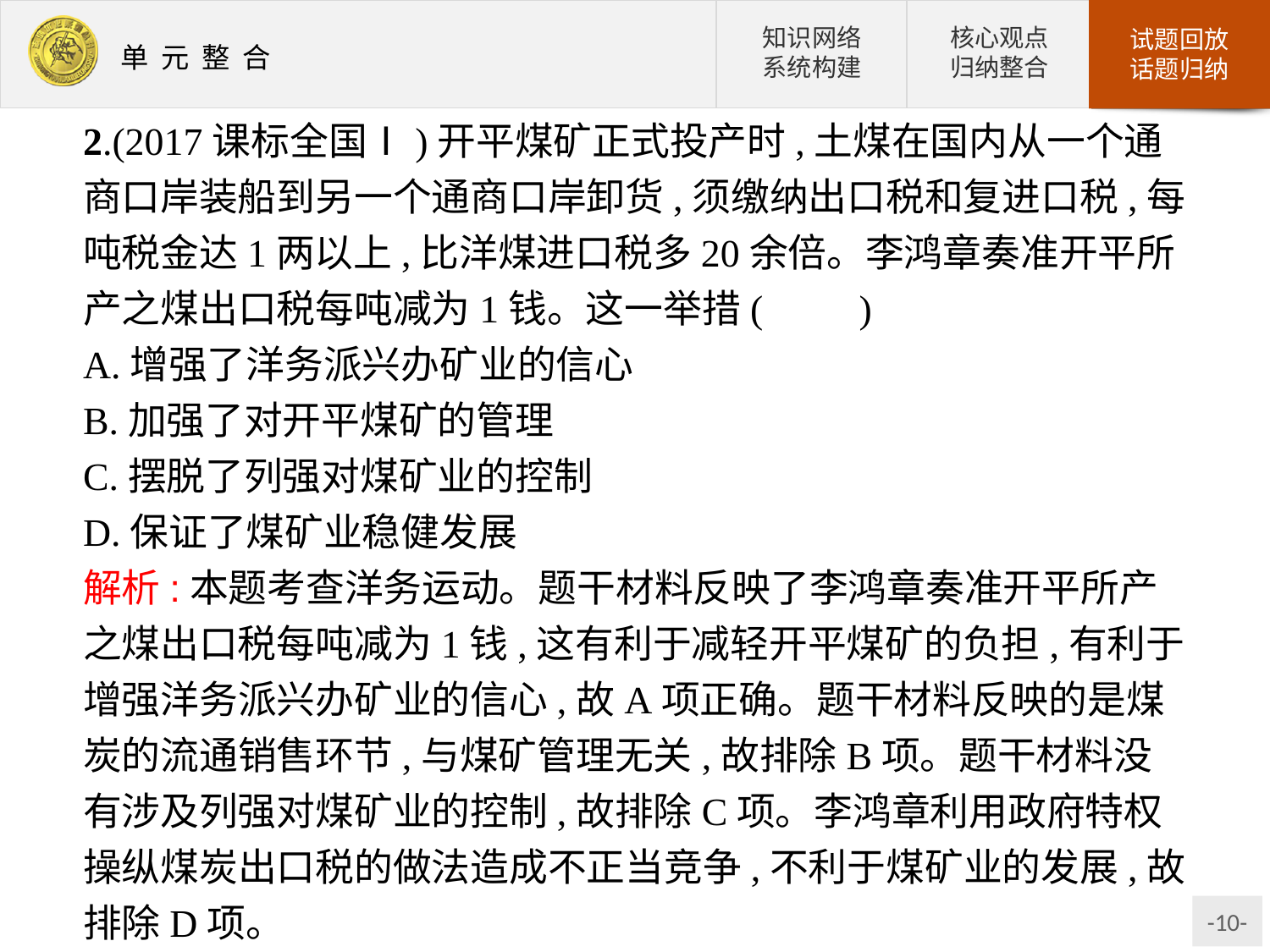

2.(2017课标全国Ⅰ)开平煤矿正式投产时,土煤在国内从一个通商口岸装船到另一个通商口岸卸货,须缴纳出口税和复进口税,每吨税金达1两以上,比洋煤进口税多20余倍。李鸿章奏准开平所产之煤出口税每吨减为1钱。这一举措(　　)
A.增强了洋务派兴办矿业的信心
B.加强了对开平煤矿的管理
C.摆脱了列强对煤矿业的控制
D.保证了煤矿业稳健发展
解析:本题考查洋务运动。题干材料反映了李鸿章奏准开平所产之煤出口税每吨减为1钱,这有利于减轻开平煤矿的负担,有利于增强洋务派兴办矿业的信心,故A项正确。题干材料反映的是煤炭的流通销售环节,与煤矿管理无关,故排除B项。题干材料没有涉及列强对煤矿业的控制,故排除C项。李鸿章利用政府特权操纵煤炭出口税的做法造成不正当竞争,不利于煤矿业的发展,故排除D项。
答案:A